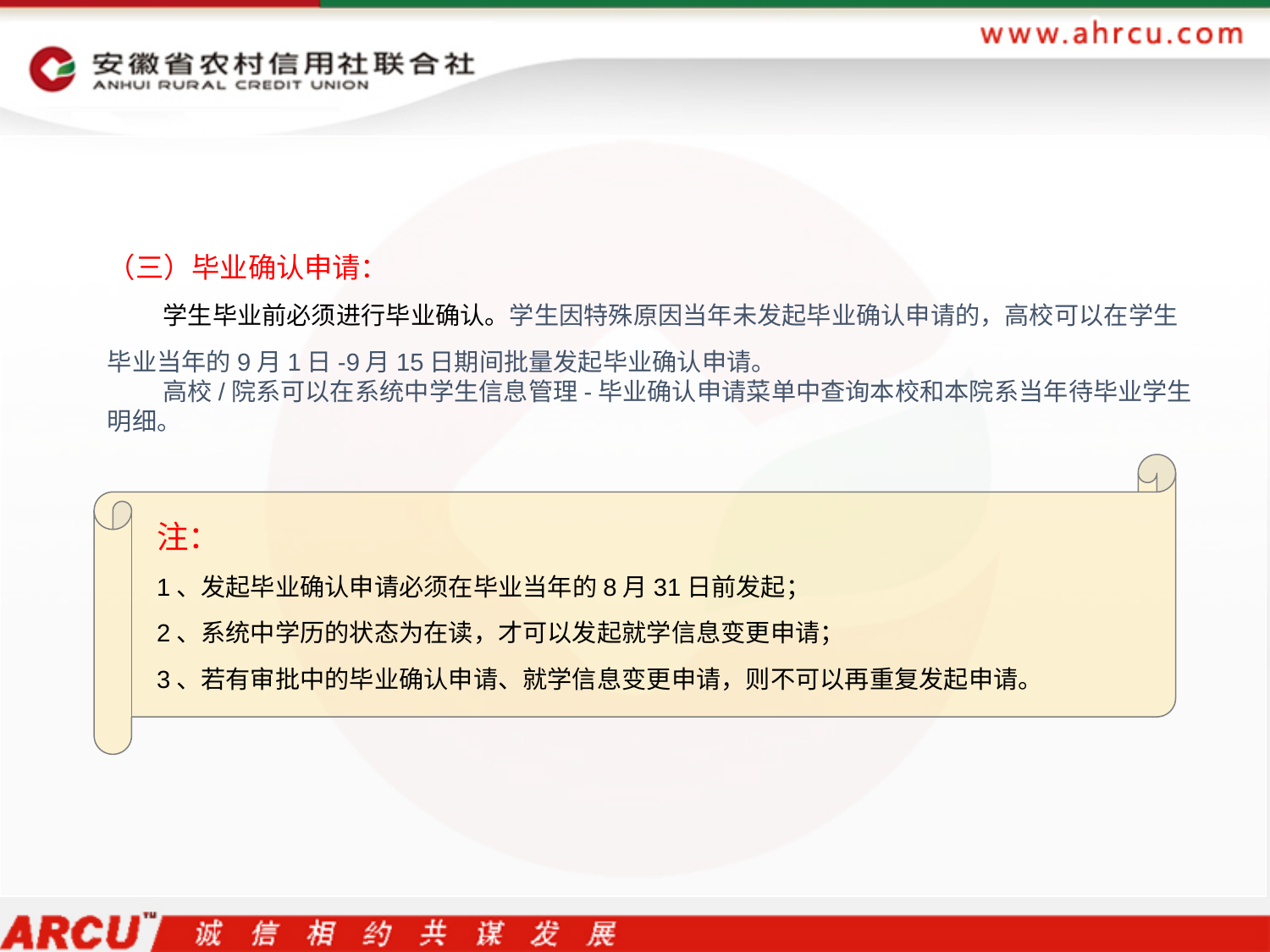

（三）毕业确认申请：
         学生毕业前必须进行毕业确认。学生因特殊原因当年未发起毕业确认申请的，高校可以在学生毕业当年的9月1日-9月15日期间批量发起毕业确认申请。
         高校/院系可以在系统中学生信息管理-毕业确认申请菜单中查询本校和本院系当年待毕业学生明细。

注：
1、发起毕业确认申请必须在毕业当年的8月31日前发起；
2、系统中学历的状态为在读，才可以发起就学信息变更申请；
3、若有审批中的毕业确认申请、就学信息变更申请，则不可以再重复发起申请。